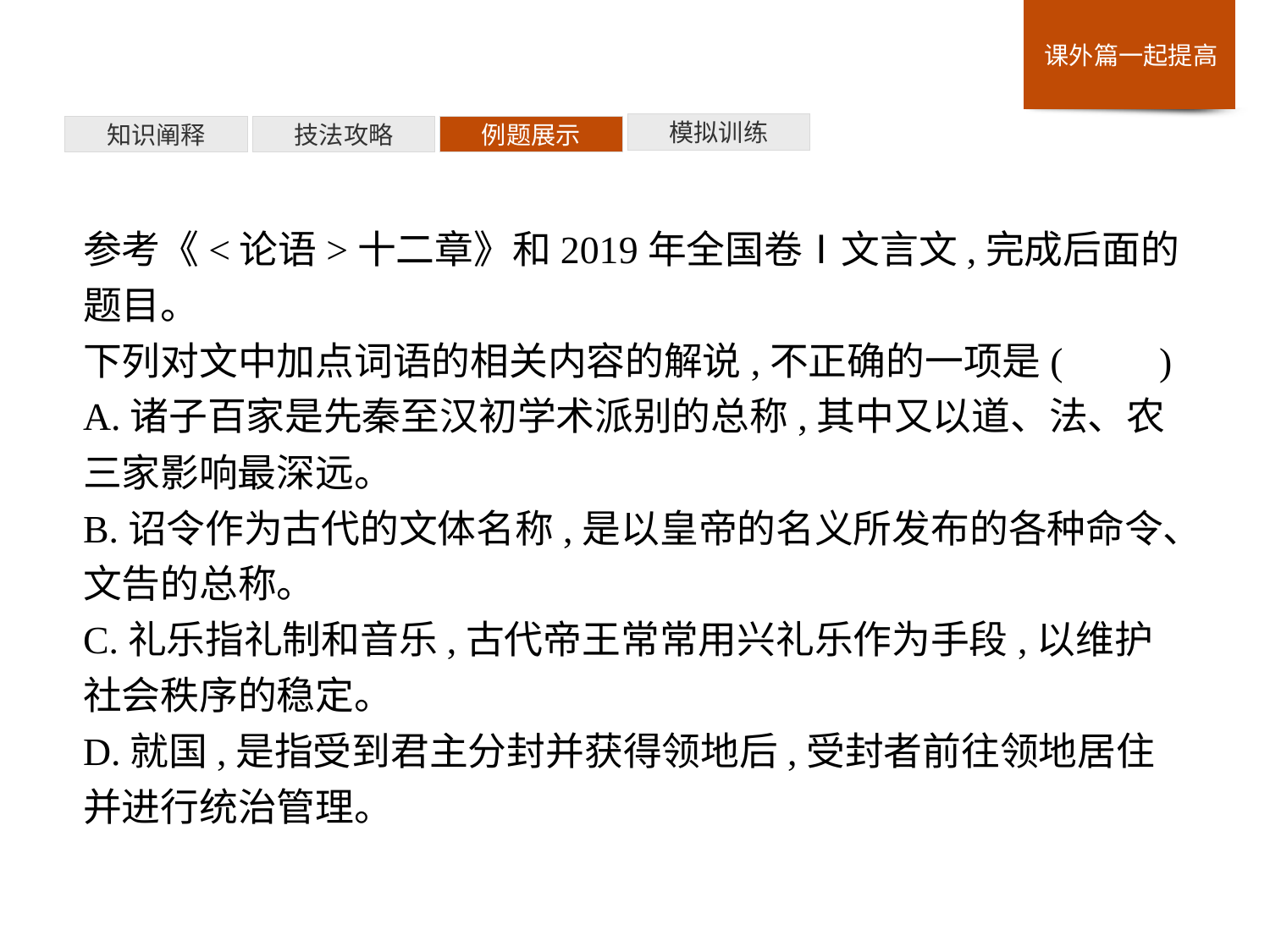

模拟训练
例题展示
技法攻略
知识阐释
参考《<论语>十二章》和2019年全国卷Ⅰ文言文,完成后面的题目。
下列对文中加点词语的相关内容的解说,不正确的一项是(　　)
A.诸子百家是先秦至汉初学术派别的总称,其中又以道、法、农三家影响最深远。
B.诏令作为古代的文体名称,是以皇帝的名义所发布的各种命令、文告的总称。
C.礼乐指礼制和音乐,古代帝王常常用兴礼乐作为手段,以维护社会秩序的稳定。
D.就国,是指受到君主分封并获得领地后,受封者前往领地居住并进行统治管理。